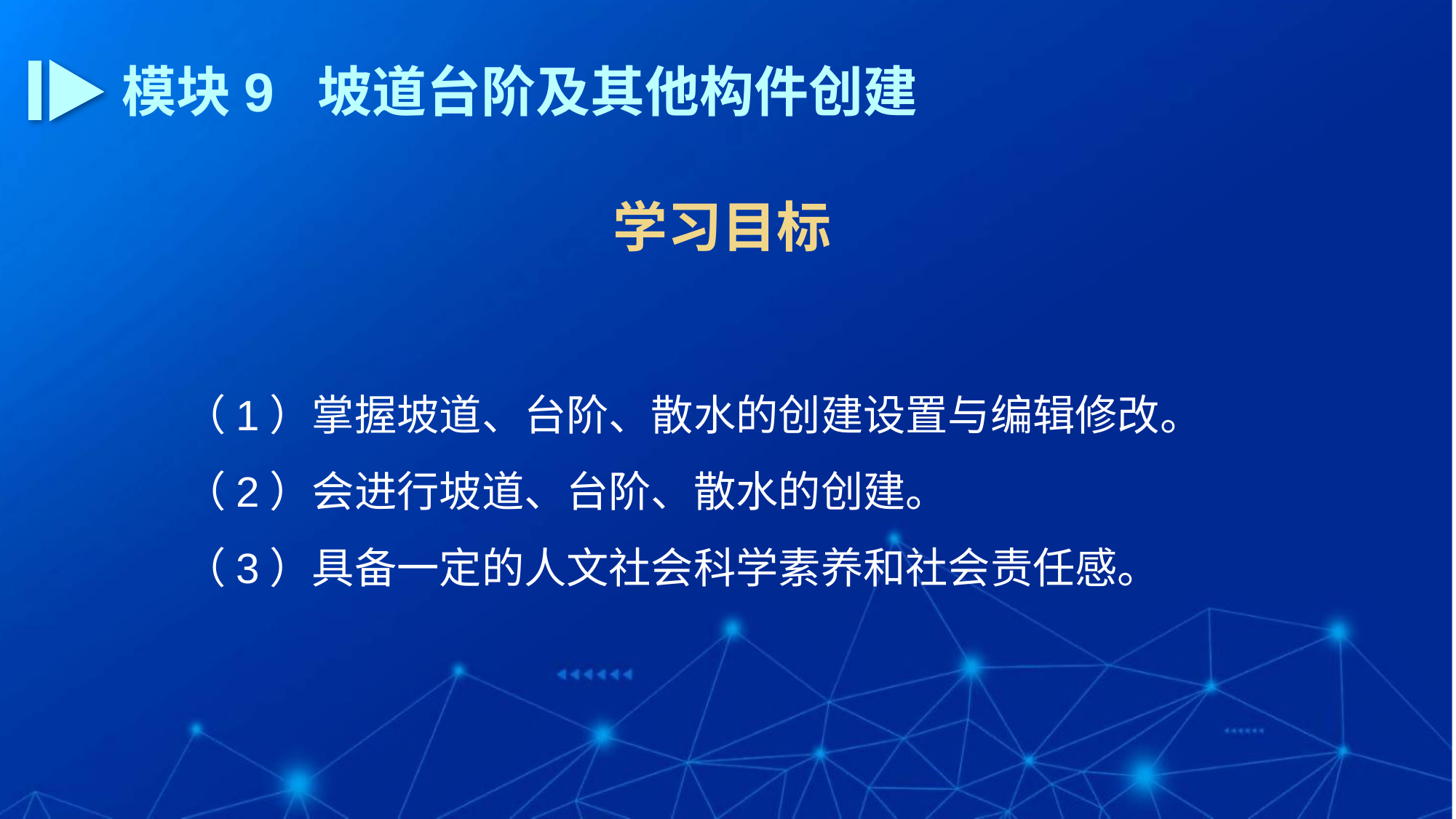

模块9  坡道台阶及其他构件创建

学习目标
（1）掌握坡道、台阶、散水的创建设置与编辑修改。
（2）会进行坡道、台阶、散水的创建。
（3）具备一定的人文社会科学素养和社会责任感。